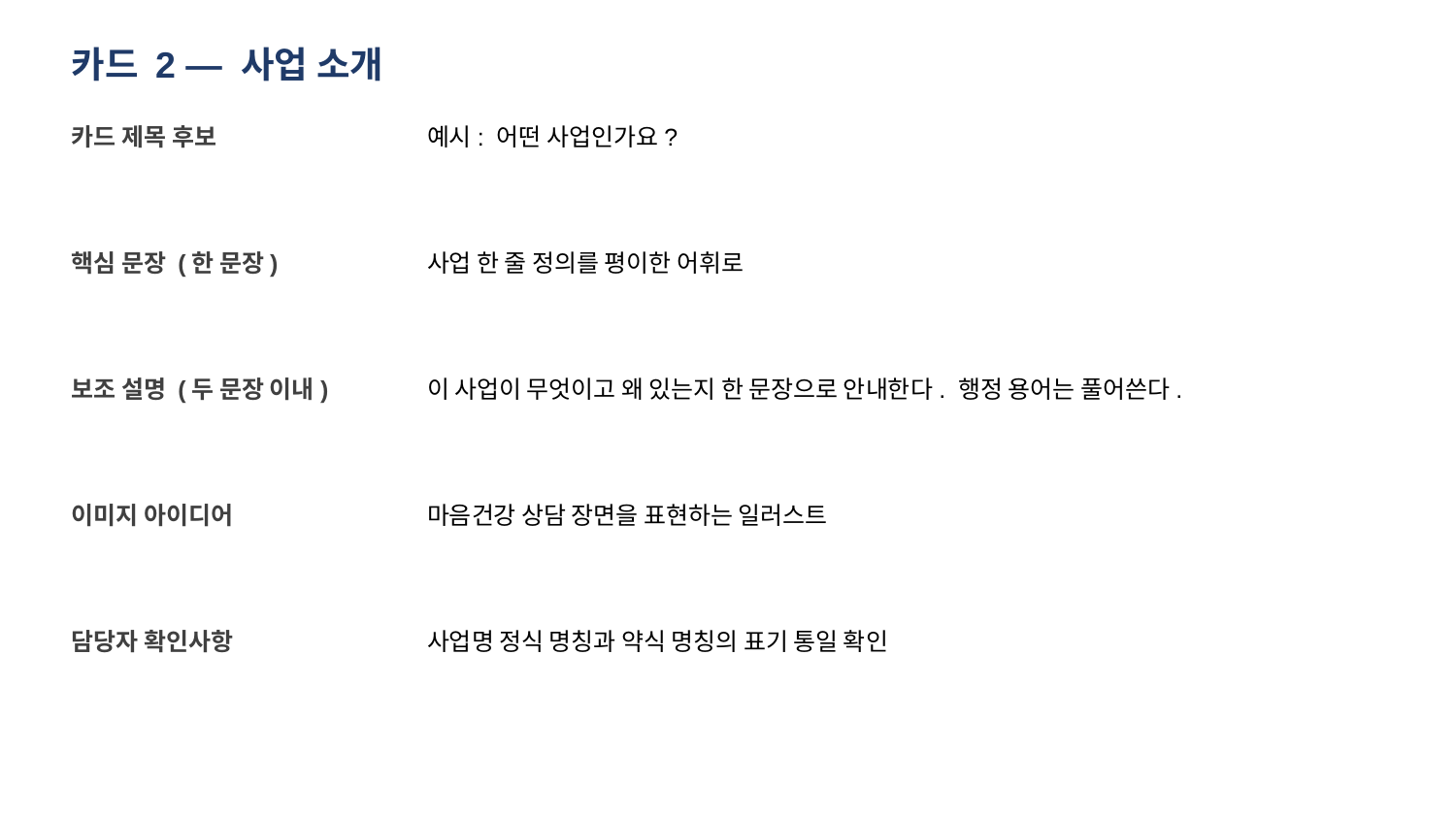

카드 2 — 사업 소개
카드 제목 후보
예시: 어떤 사업인가요?
핵심 문장 (한 문장)
사업 한 줄 정의를 평이한 어휘로
보조 설명 (두 문장 이내)
이 사업이 무엇이고 왜 있는지 한 문장으로 안내한다. 행정 용어는 풀어쓴다.
이미지 아이디어
마음건강 상담 장면을 표현하는 일러스트
담당자 확인사항
사업명 정식 명칭과 약식 명칭의 표기 통일 확인